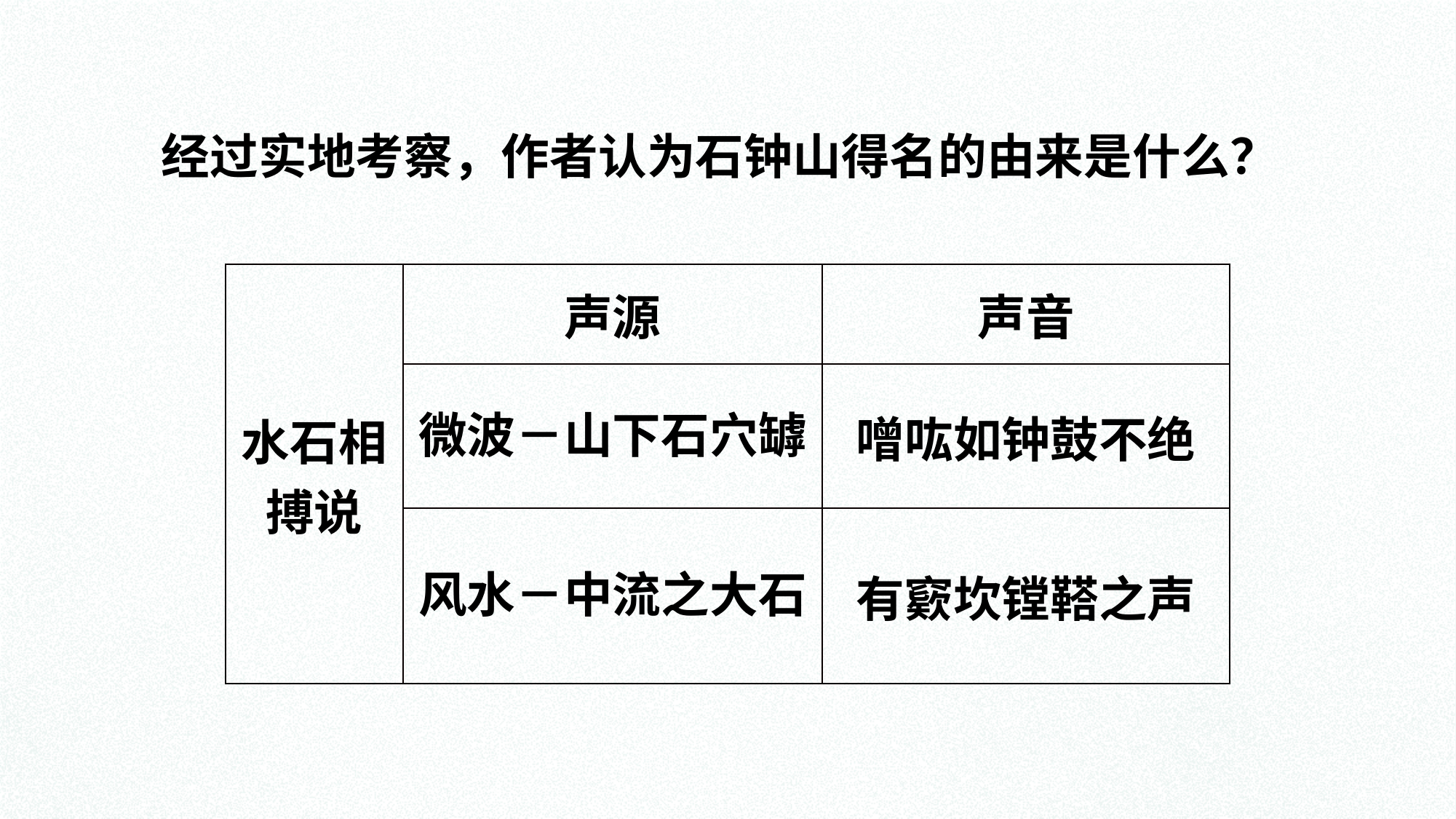

经过实地考察，作者认为石钟山得名的由来是什么？
| 水石相搏说 | 声源 | 声音 |
| --- | --- | --- |
|  | 微波－山下石穴罅 | 噌吰如钟鼓不绝 |
|  | 风水－中流之大石 | 有窽坎镗鞳之声 |